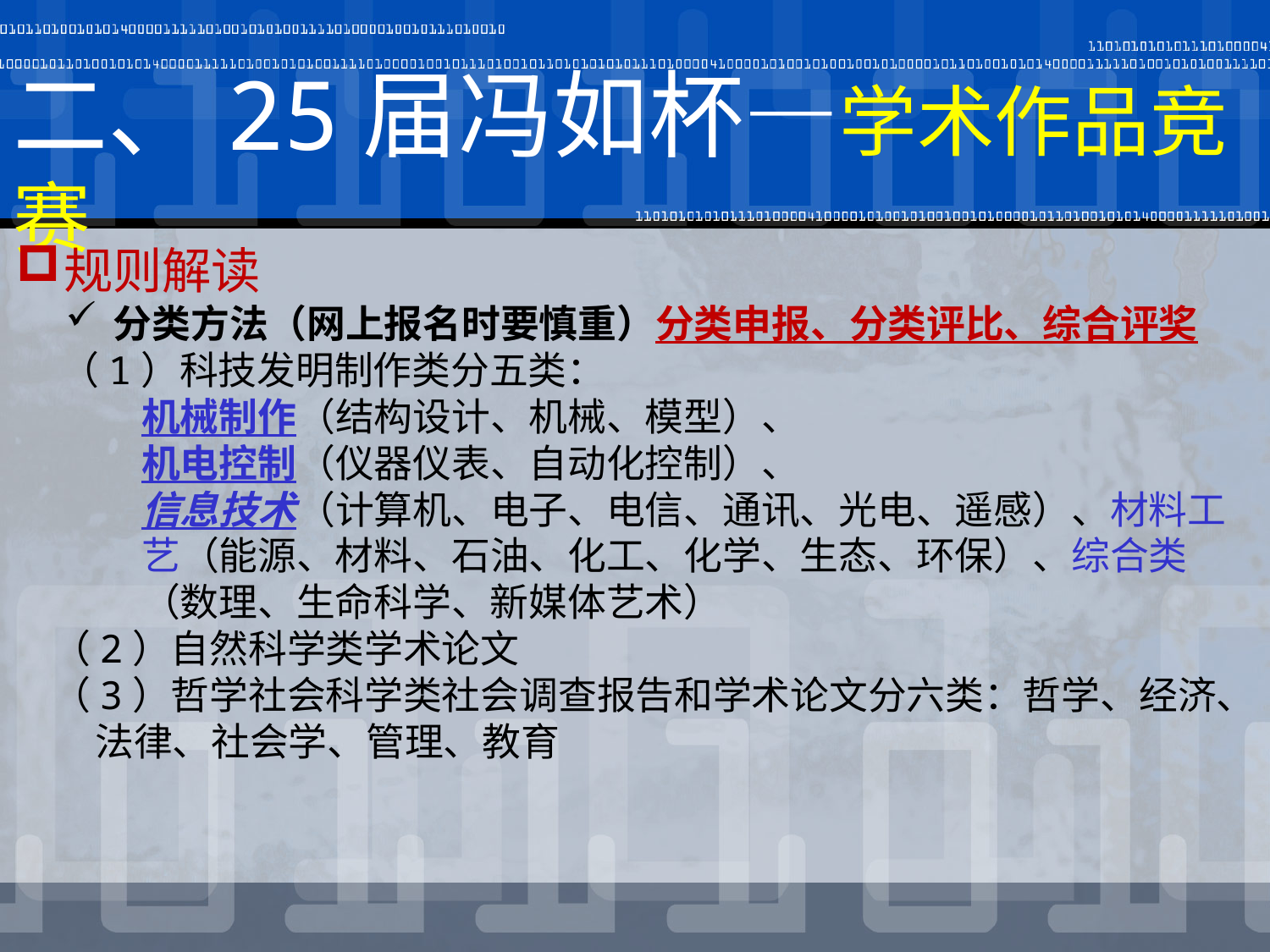

# 二、25届冯如杯—学术作品竞赛
规则解读
分类方法（网上报名时要慎重）分类申报、分类评比、综合评奖
    （1）科技发明制作类分五类：
机械制作（结构设计、机械、模型）、
机电控制（仪器仪表、自动化控制）、
信息技术（计算机、电子、电信、通讯、光电、遥感）、材料工艺（能源、材料、石油、化工、化学、生态、环保）、综合类（数理、生命科学、新媒体艺术）
   （2）自然科学类学术论文
   （3）哲学社会科学类社会调查报告和学术论文分六类：哲学、经济、
        法律、社会学、管理、教育